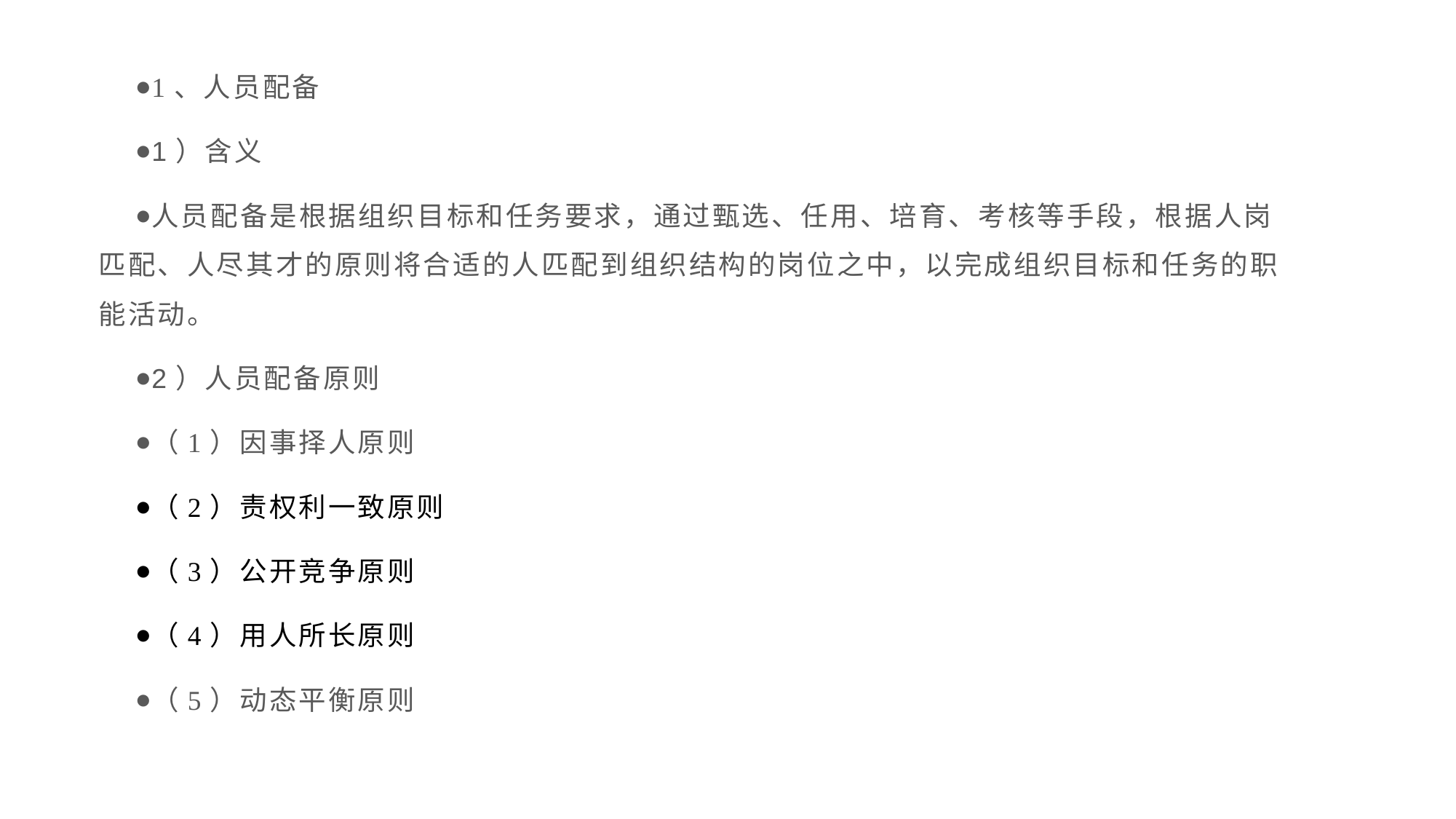

1、人员配备
1）含义
人员配备是根据组织目标和任务要求，通过甄选、任用、培育、考核等手段，根据人岗匹配、人尽其才的原则将合适的人匹配到组织结构的岗位之中，以完成组织目标和任务的职能活动。
2）人员配备原则
（1）因事择人原则
（2）责权利一致原则
（3）公开竞争原则
（4）用人所长原则
（5）动态平衡原则

4